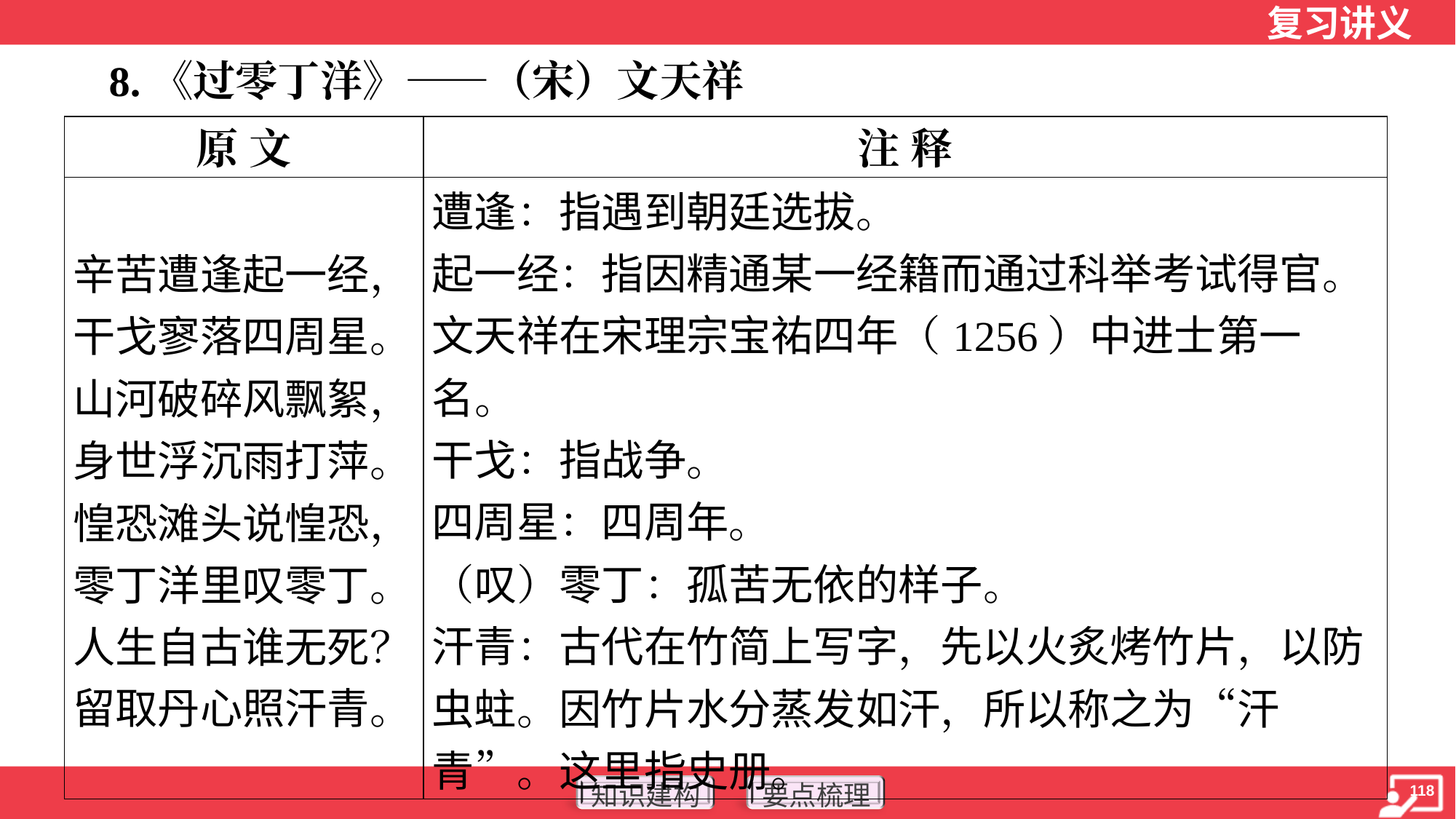

8.《过零丁洋》——（宋）文天祥
| 原 文 | 注 释 |
| --- | --- |
| 辛苦遭逢起一经， 干戈寥落四周星。 山河破碎风飘絮， 身世浮沉雨打萍。 惶恐滩头说惶恐， 零丁洋里叹零丁。 人生自古谁无死？ 留取丹心照汗青。 | 遭逢：指遇到朝廷选拔。 起一经：指因精通某一经籍而通过科举考试得官。 文天祥在宋理宗宝祐四年（1256）中进士第一名。 干戈：指战争。 四周星：四周年。 （叹）零丁：孤苦无依的样子。 汗青：古代在竹简上写字，先以火炙烤竹片，以防虫蛀。因竹片水分蒸发如汗，所以称之为“汗青”。这里指史册。 |